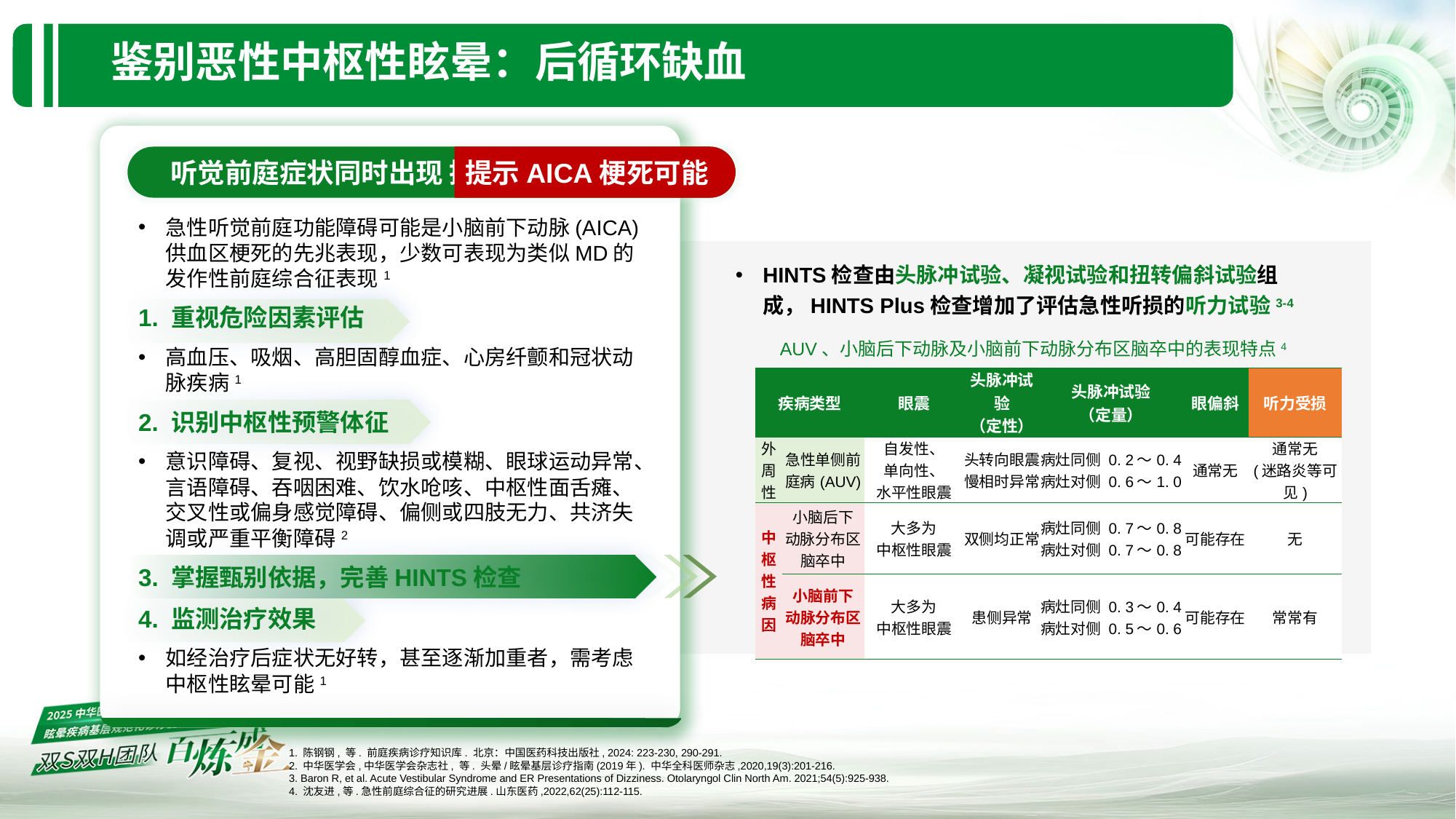

# 鉴别恶性中枢性眩晕：后循环缺血

提示AICA梗死可能
听觉前庭症状同时出现 提示AICA梗死可能
急性听觉前庭功能障碍可能是小脑前下动脉(AICA)供血区梗死的先兆表现，少数可表现为类似MD的发作性前庭综合征表现1
1. 重视危险因素评估
高血压、吸烟、高胆固醇血症、心房纤颤和冠状动脉疾病1
2. 识别中枢性预警体征
意识障碍、复视、视野缺损或模糊、眼球运动异常、言语障碍、吞咽困难、饮水呛咳、中枢性面舌瘫、交叉性或偏身感觉障碍、偏侧或四肢无力、共济失调或严重平衡障碍2
3. 掌握甄别依据，完善HINTS检查
4. 监测治疗效果
如经治疗后症状无好转，甚至逐渐加重者，需考虑中枢性眩晕可能1

HINTS检查由头脉冲试验、凝视试验和扭转偏斜试验组成，HINTS Plus检查增加了评估急性听损的听力试验3-4

AUV、小脑后下动脉及小脑前下动脉分布区脑卒中的表现特点4
| 疾病类型 |  | 眼震 | 头脉冲试验 （定性） | 头脉冲试验 （定量） | 眼偏斜 | 听力受损 |
| --- | --- | --- | --- | --- | --- | --- |
| 外周性 | 急性单侧前庭病(AUV) | 自发性、 单向性、 水平性眼震 | 头转向眼震慢相时异常 | 病灶同侧 0. 2～0. 4 病灶对侧 0. 6～1. 0 | 通常无 | 通常无 (迷路炎等可见) |
| 中枢性病因 | 小脑后下 动脉分布区脑卒中 | 大多为 中枢性眼震 | 双侧均正常 | 病灶同侧 0. 7～0. 8 病灶对侧 0. 7～0. 8 | 可能存在 | 无 |
|  | 小脑前下 动脉分布区脑卒中 | 大多为 中枢性眼震 | 患侧异常 | 病灶同侧 0. 3～0. 4 病灶对侧 0. 5～0. 6 | 可能存在 | 常常有 |

1. 陈钢钢, 等. 前庭疾病诊疗知识库. 北京：中国医药科技出版社, 2024: 223-230, 290-291.
2. 中华医学会,中华医学会杂志社, 等. 头晕/眩晕基层诊疗指南(2019年). 中华全科医师杂志,2020,19(3):201-216.
3. Baron R, et al. Acute Vestibular Syndrome and ER Presentations of Dizziness. Otolaryngol Clin North Am. 2021;54(5):925-938.
4. 沈友进,等.急性前庭综合征的研究进展.山东医药,2022,62(25):112-115.